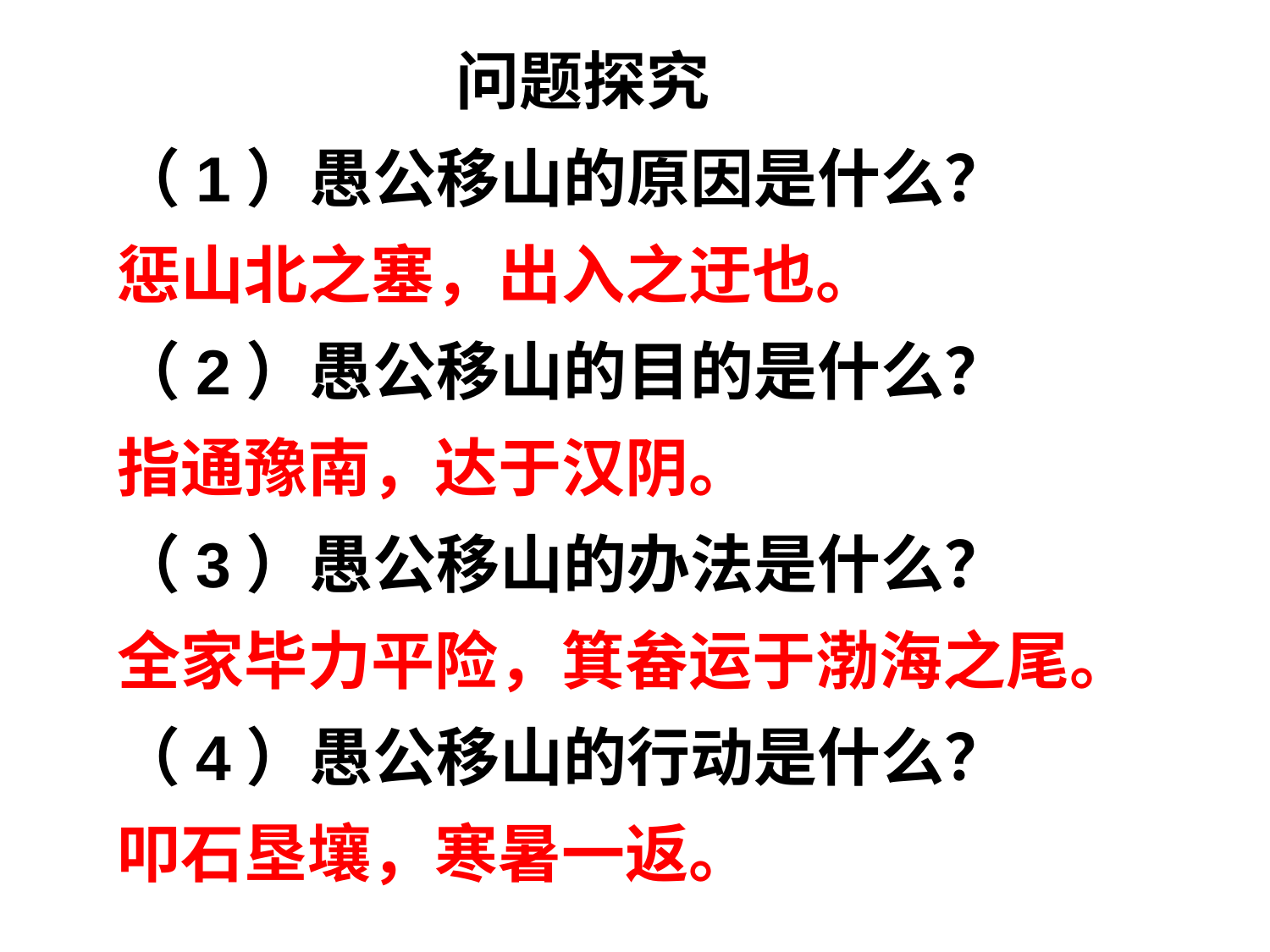

问题探究
（1）愚公移山的原因是什么？
惩山北之塞，出入之迂也。
（2）愚公移山的目的是什么？
指通豫南，达于汉阴。
（3）愚公移山的办法是什么？
全家毕力平险，箕畚运于渤海之尾。
（4）愚公移山的行动是什么？
叩石垦壤，寒暑一返。
#